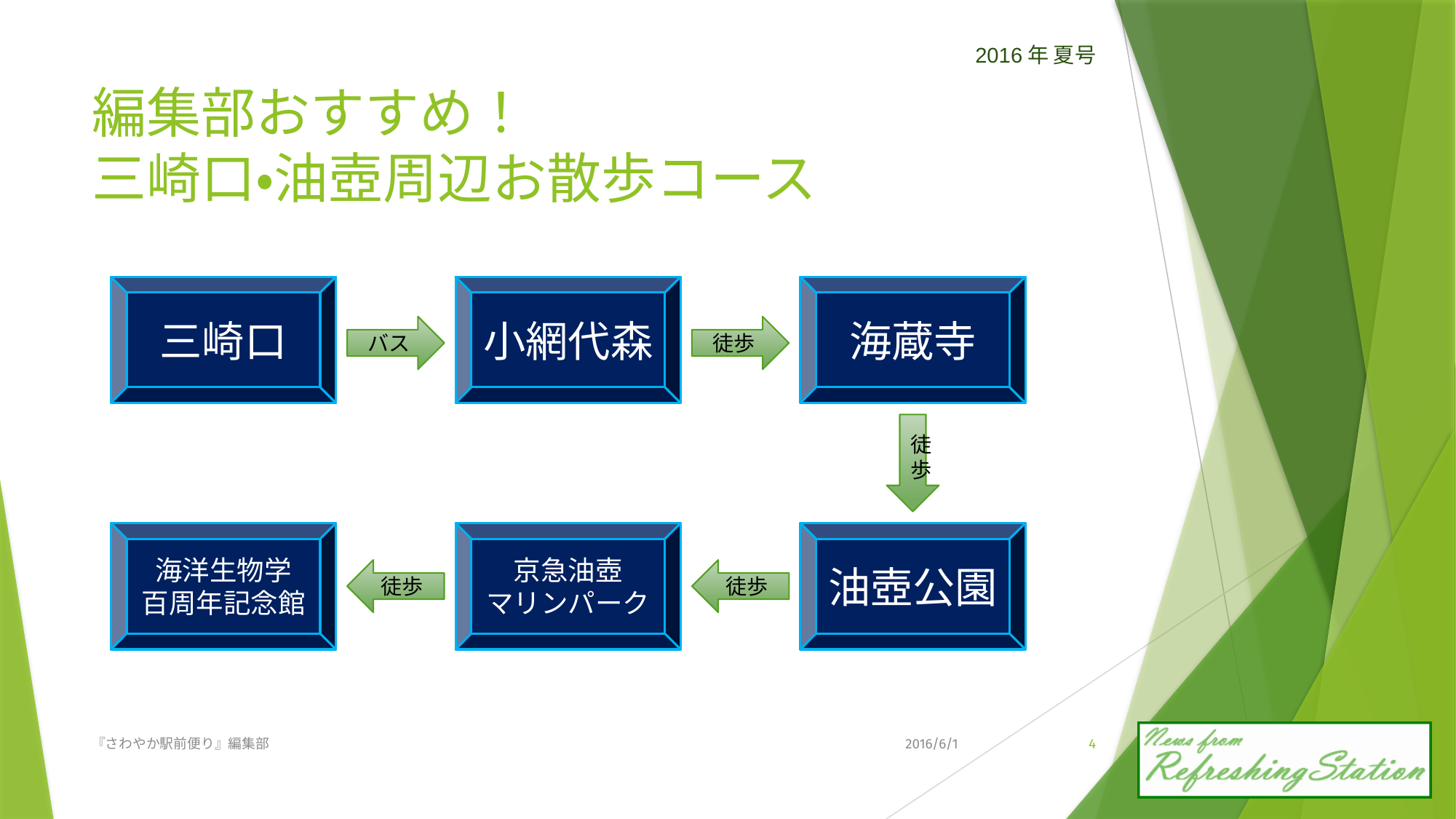

# 編集部おすすめ！ 三崎口・油壺周辺お散歩コース
三崎口
小網代森
海蔵寺
バス
徒歩
徒歩
京急油壺
マリンパーク
海洋生物学
百周年記念館
油壺公園
徒歩
徒歩
『さわやか駅前便り』編集部
2016/6/1
4